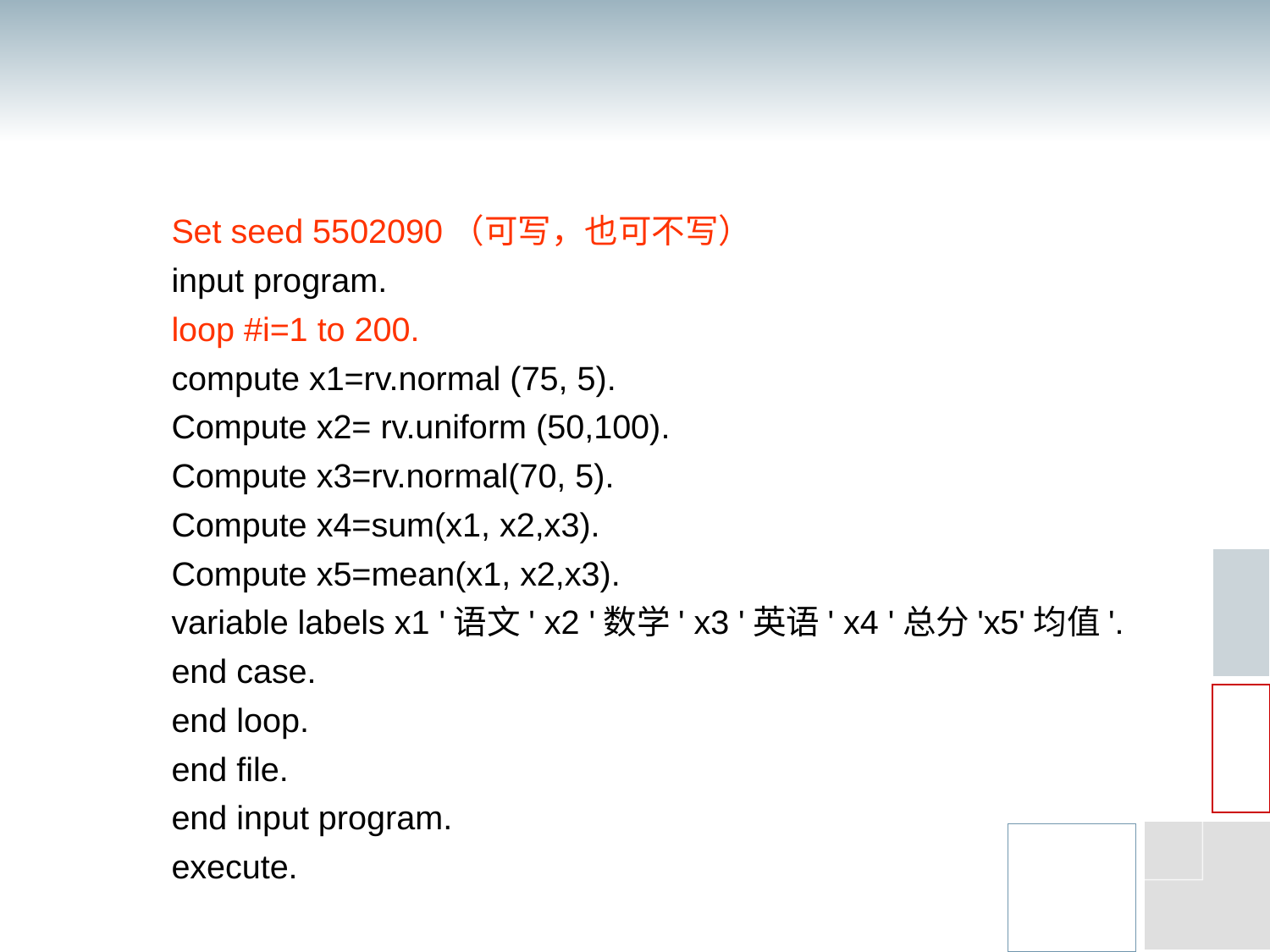

#
Set seed 5502090（可写，也可不写）
input program.
loop #i=1 to 200.
compute x1=rv.normal (75, 5).
Compute x2= rv.uniform (50,100).
Compute x3=rv.normal(70, 5).
Compute x4=sum(x1, x2,x3).
Compute x5=mean(x1, x2,x3).
variable labels x1 '语文' x2 '数学' x3 '英语' x4 '总分'x5'均值'.
end case.
end loop.
end file.
end input program.
execute.